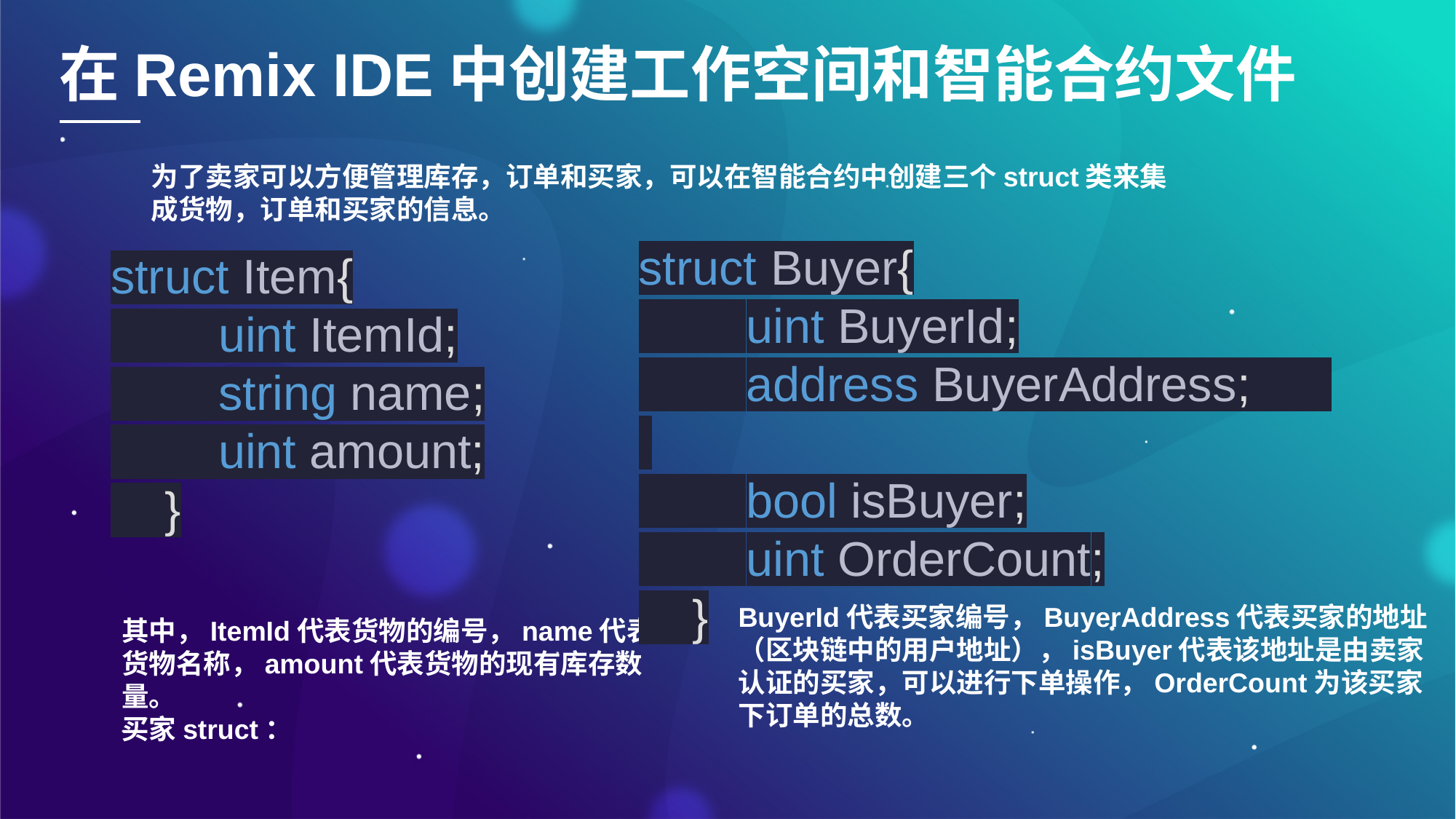

在Remix IDE中创建工作空间和智能合约文件
为了卖家可以方便管理库存，订单和买家，可以在智能合约中创建三个struct类来集成货物，订单和买家的信息。
struct Buyer{
        uint BuyerId;
        address BuyerAddress;
        bool isBuyer;
        uint OrderCount;
    }
struct Item{
        uint ItemId;
        string name;
        uint amount;
    }
BuyerId代表买家编号，BuyerAddress代表买家的地址（区块链中的用户地址），isBuyer代表该地址是由卖家认证的买家，可以进行下单操作，OrderCount为该买家下订单的总数。
其中，ItemId代表货物的编号，name代表货物名称，amount代表货物的现有库存数量。
买家struct：